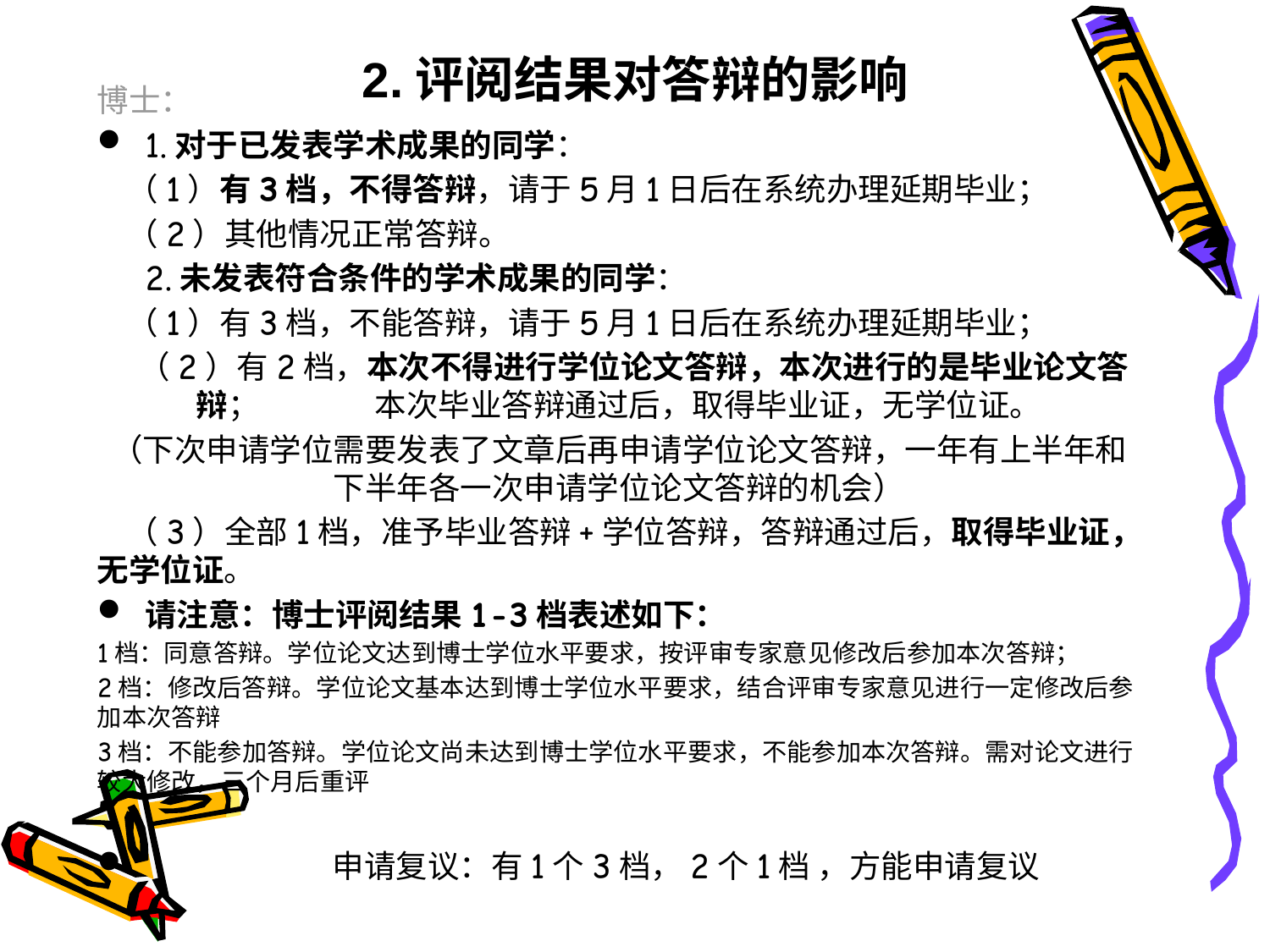

# 2.评阅结果对答辩的影响
博士：
1.对于已发表学术成果的同学：
   （1）有3档，不得答辩，请于5月1日后在系统办理延期毕业；
   （2）其他情况正常答辩。
     2.未发表符合条件的学术成果的同学：
   （1）有3档，不能答辩，请于5月1日后在系统办理延期毕业；
   （2）有2档，本次不得进行学位论文答辩，本次进行的是毕业论文答辩；                本次毕业答辩通过后，取得毕业证，无学位证。
（下次申请学位需要发表了文章后再申请学位论文答辩，一年有上半年和下半年各一次申请学位论文答辩的机会）
   （3）全部1档，准予毕业答辩+学位答辩，答辩通过后，取得毕业证，无学位证。
请注意：博士评阅结果1-3档表述如下：
1档：同意答辩。学位论文达到博士学位水平要求，按评审专家意见修改后参加本次答辩；
2档：修改后答辩。学位论文基本达到博士学位水平要求，结合评审专家意见进行一定修改后参加本次答辩
3档：不能参加答辩。学位论文尚未达到博士学位水平要求，不能参加本次答辩。需对论文进行较大修改，三个月后重评

                         申请复议：有1个3档，2个1档 ，方能申请复议